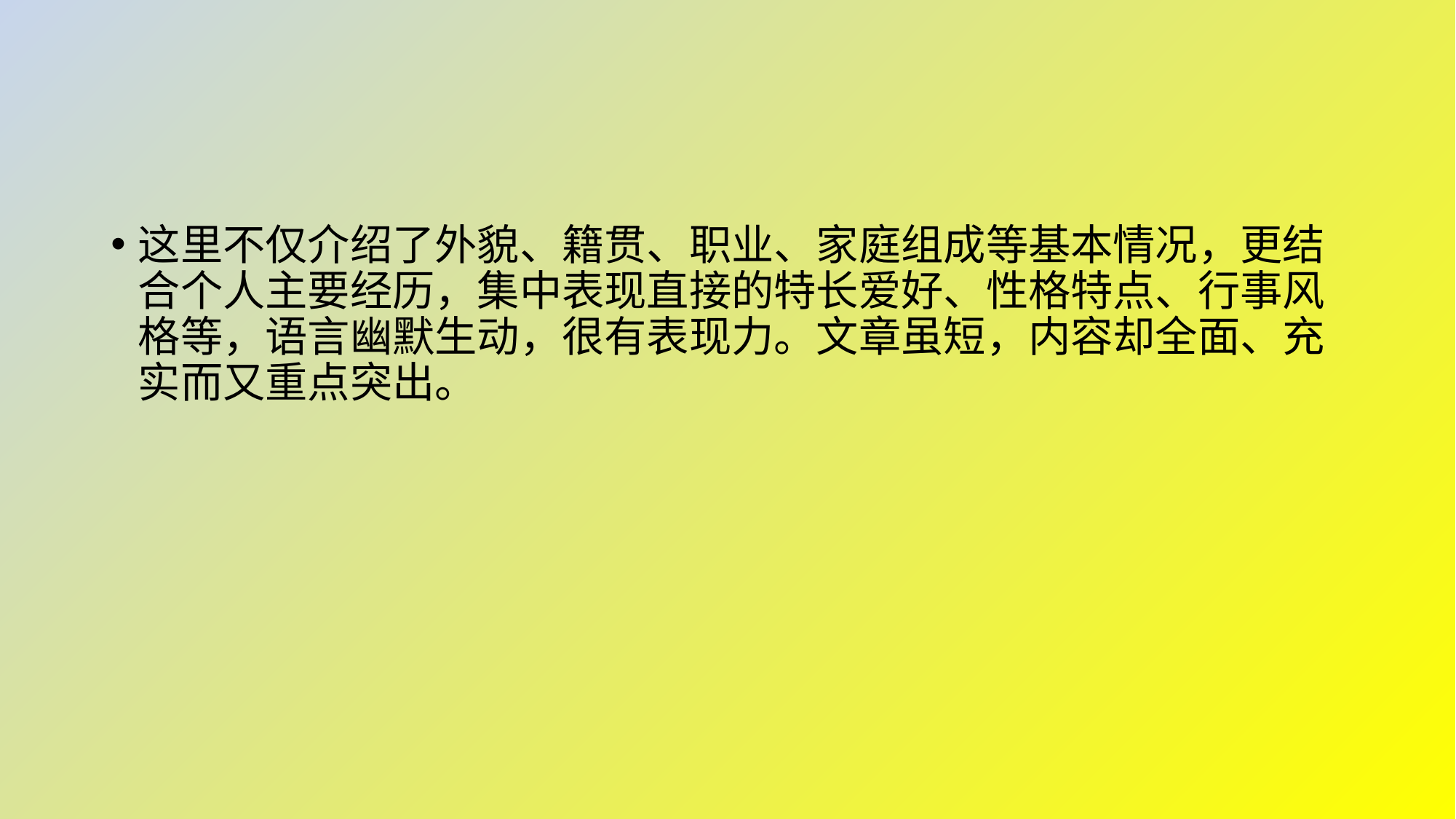

#
这里不仅介绍了外貌、籍贯、职业、家庭组成等基本情况，更结合个人主要经历，集中表现直接的特长爱好、性格特点、行事风格等，语言幽默生动，很有表现力。文章虽短，内容却全面、充实而又重点突出。